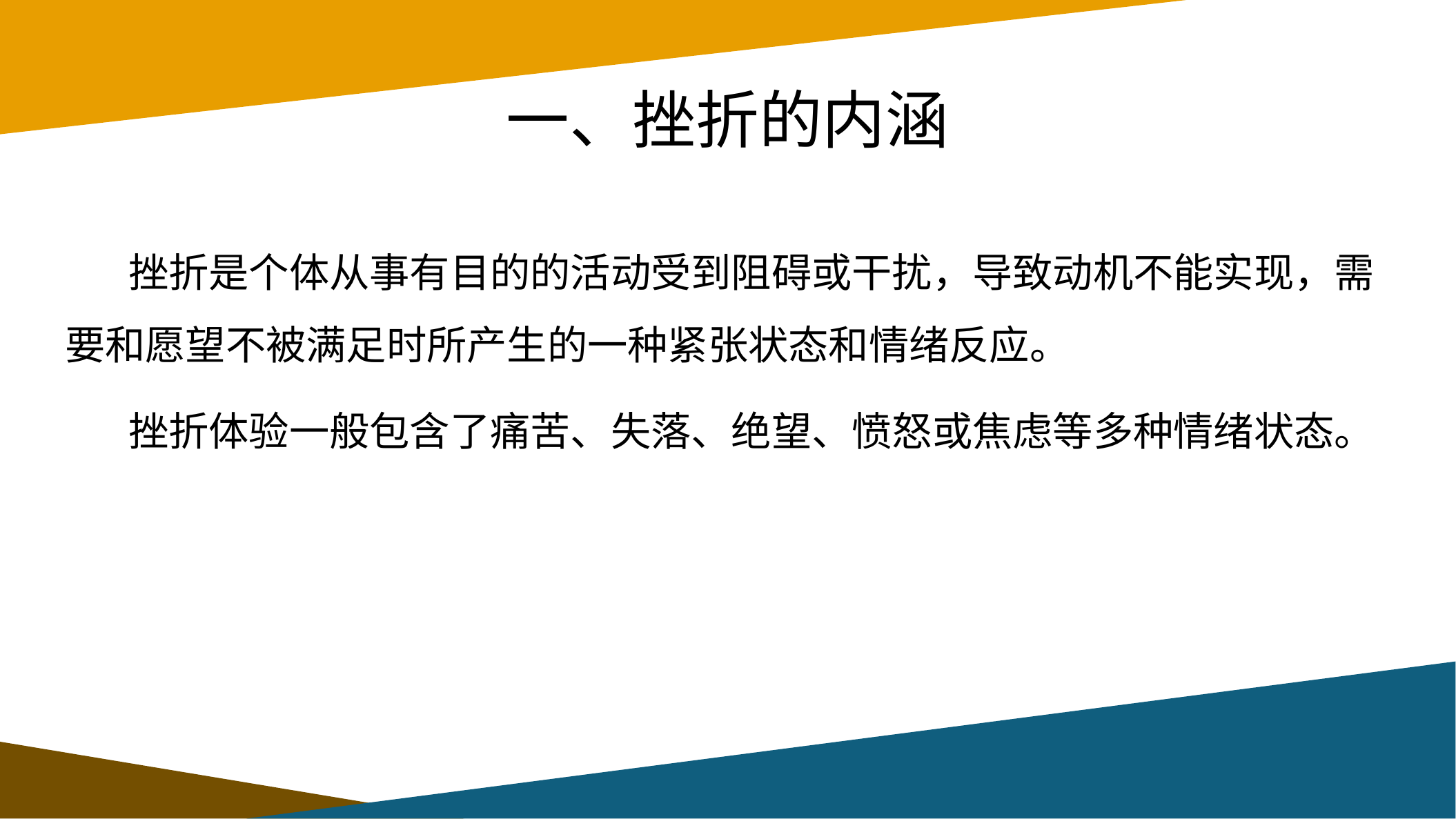

# 一、挫折的内涵
          挫折是个体从事有目的的活动受到阻碍或干扰，导致动机不能实现，需要和愿望不被满足时所产生的一种紧张状态和情绪反应。
      挫折体验一般包含了痛苦、失落、绝望、愤怒或焦虑等多种情绪状态。